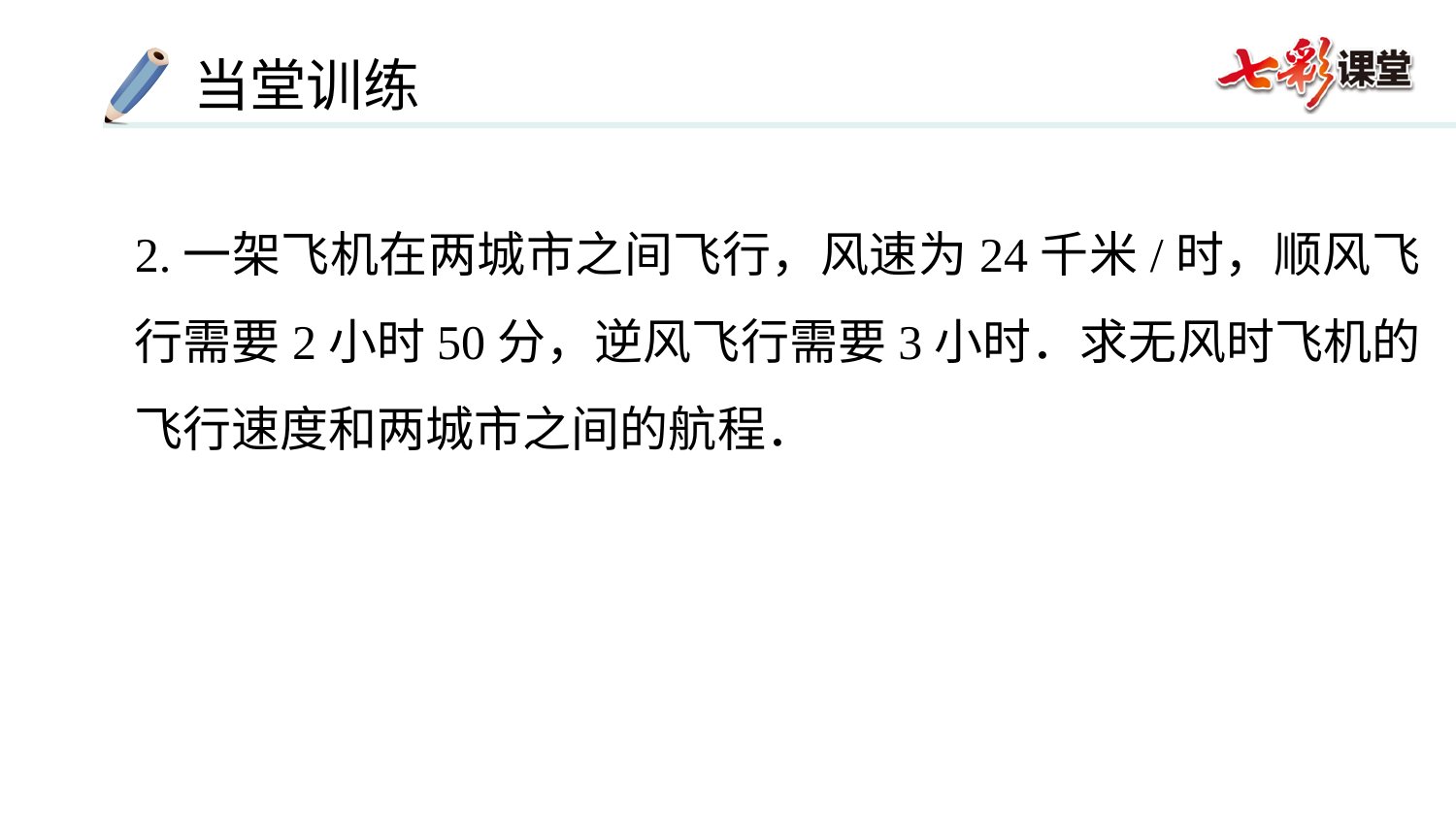

2.一架飞机在两城市之间飞行，风速为24千米/时，顺风飞行需要2小时50分，逆风飞行需要3小时．求无风时飞机的飞行速度和两城市之间的航程．